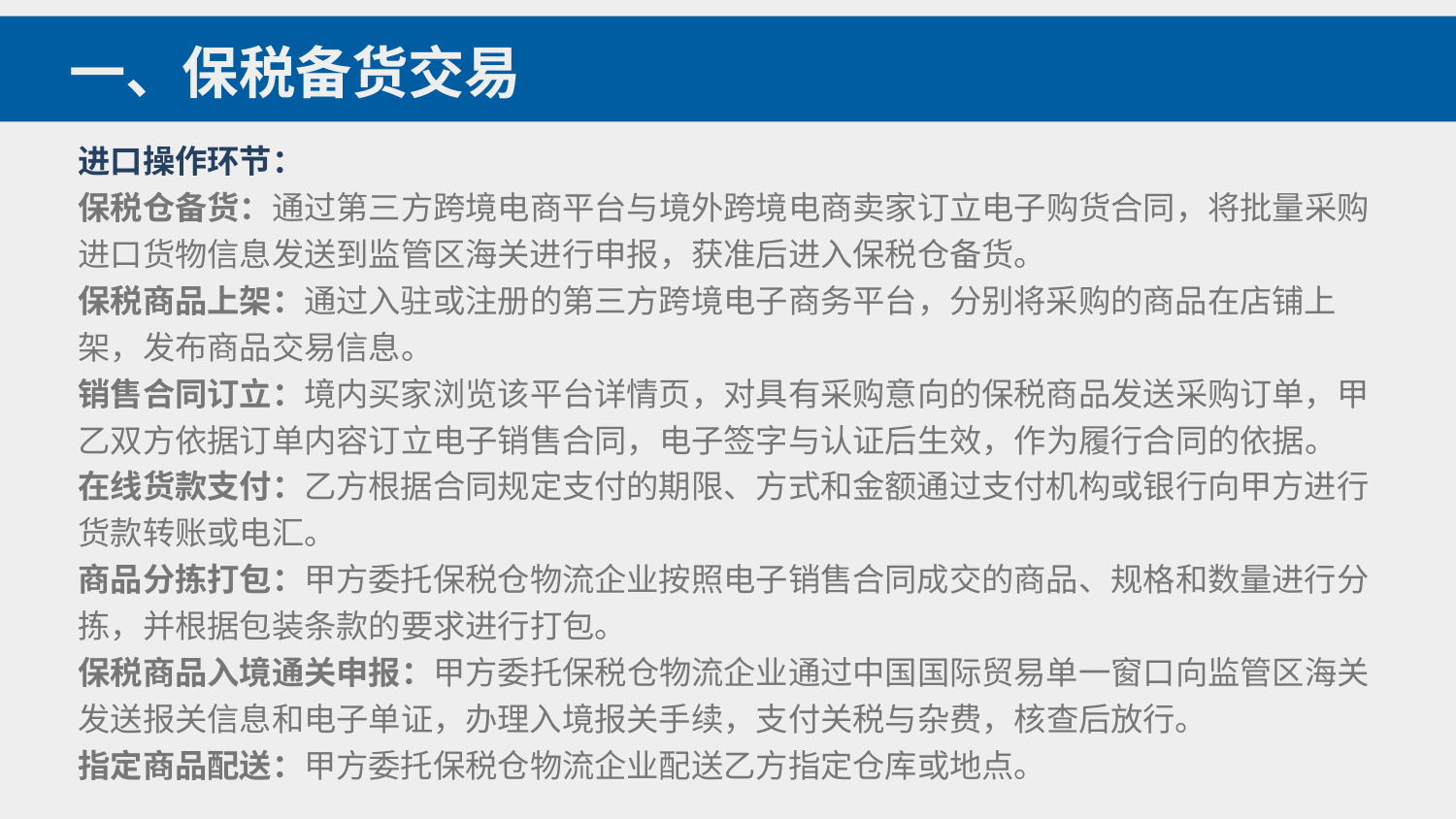

一、保税备货交易
进口操作环节：
保税仓备货：通过第三方跨境电商平台与境外跨境电商卖家订立电子购货合同，将批量采购进口货物信息发送到监管区海关进行申报，获准后进入保税仓备货。
保税商品上架：通过入驻或注册的第三方跨境电子商务平台，分别将采购的商品在店铺上架，发布商品交易信息。
销售合同订立：境内买家浏览该平台详情页，对具有采购意向的保税商品发送采购订单，甲乙双方依据订单内容订立电子销售合同，电子签字与认证后生效，作为履行合同的依据。
在线货款支付：乙方根据合同规定支付的期限、方式和金额通过支付机构或银行向甲方进行货款转账或电汇。
商品分拣打包：甲方委托保税仓物流企业按照电子销售合同成交的商品、规格和数量进行分拣，并根据包装条款的要求进行打包。
保税商品入境通关申报：甲方委托保税仓物流企业通过中国国际贸易单一窗口向监管区海关发送报关信息和电子单证，办理入境报关手续，支付关税与杂费，核查后放行。
指定商品配送：甲方委托保税仓物流企业配送乙方指定仓库或地点。